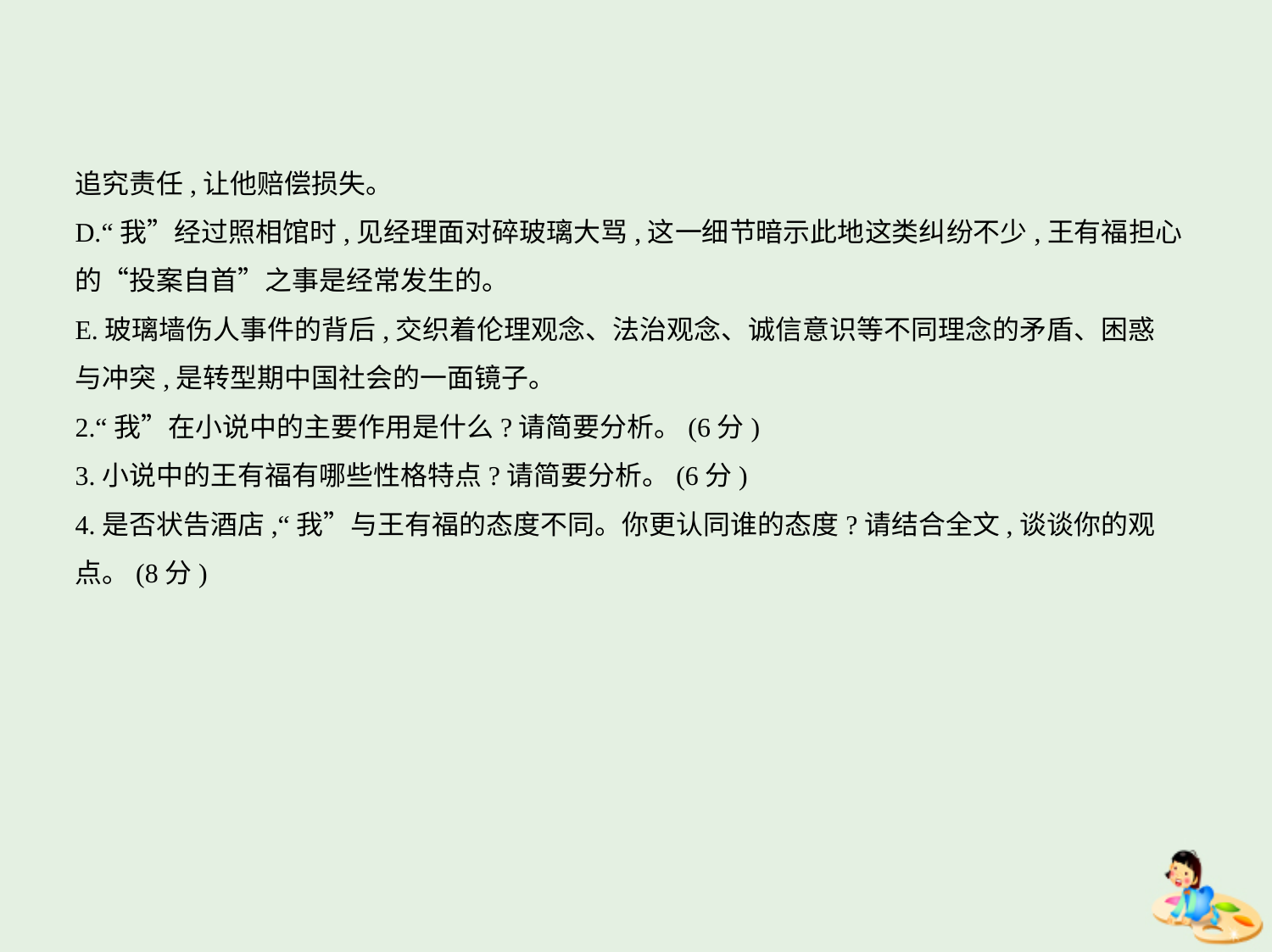

追究责任,让他赔偿损失。
D.“我”经过照相馆时,见经理面对碎玻璃大骂,这一细节暗示此地这类纠纷不少,王有福担心
的“投案自首”之事是经常发生的。
E.玻璃墙伤人事件的背后,交织着伦理观念、法治观念、诚信意识等不同理念的矛盾、困惑
与冲突,是转型期中国社会的一面镜子。
2.“我”在小说中的主要作用是什么?请简要分析。(6分)
3.小说中的王有福有哪些性格特点?请简要分析。(6分)
4.是否状告酒店,“我”与王有福的态度不同。你更认同谁的态度?请结合全文,谈谈你的观
点。(8分)